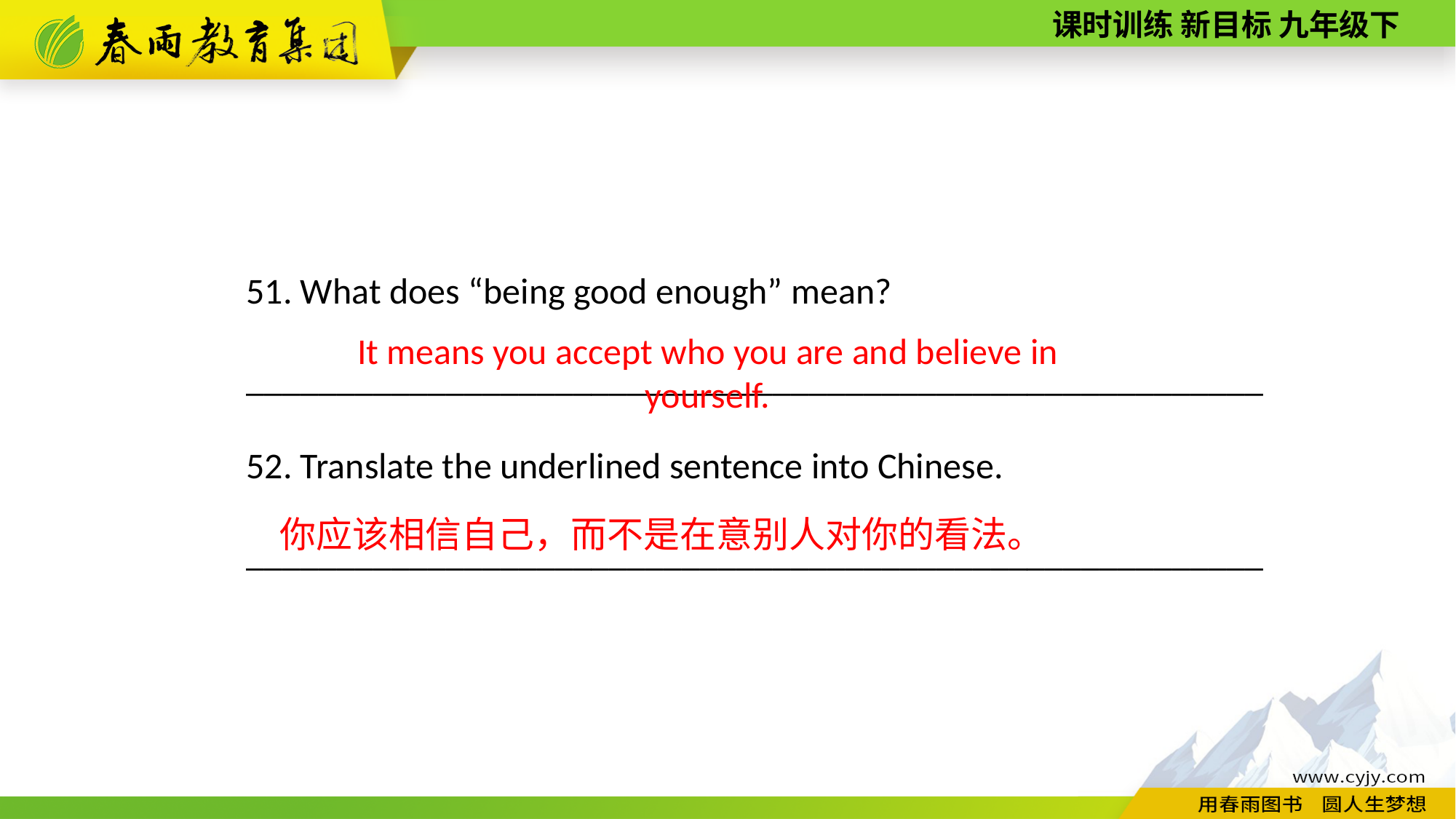

51. What does “being good enough” mean?
________________________________________________________
52. Translate the underlined sentence into Chinese.
________________________________________________________
It means you accept who you are and believe in yourself.
你应该相信自己，而不是在意别人对你的看法。